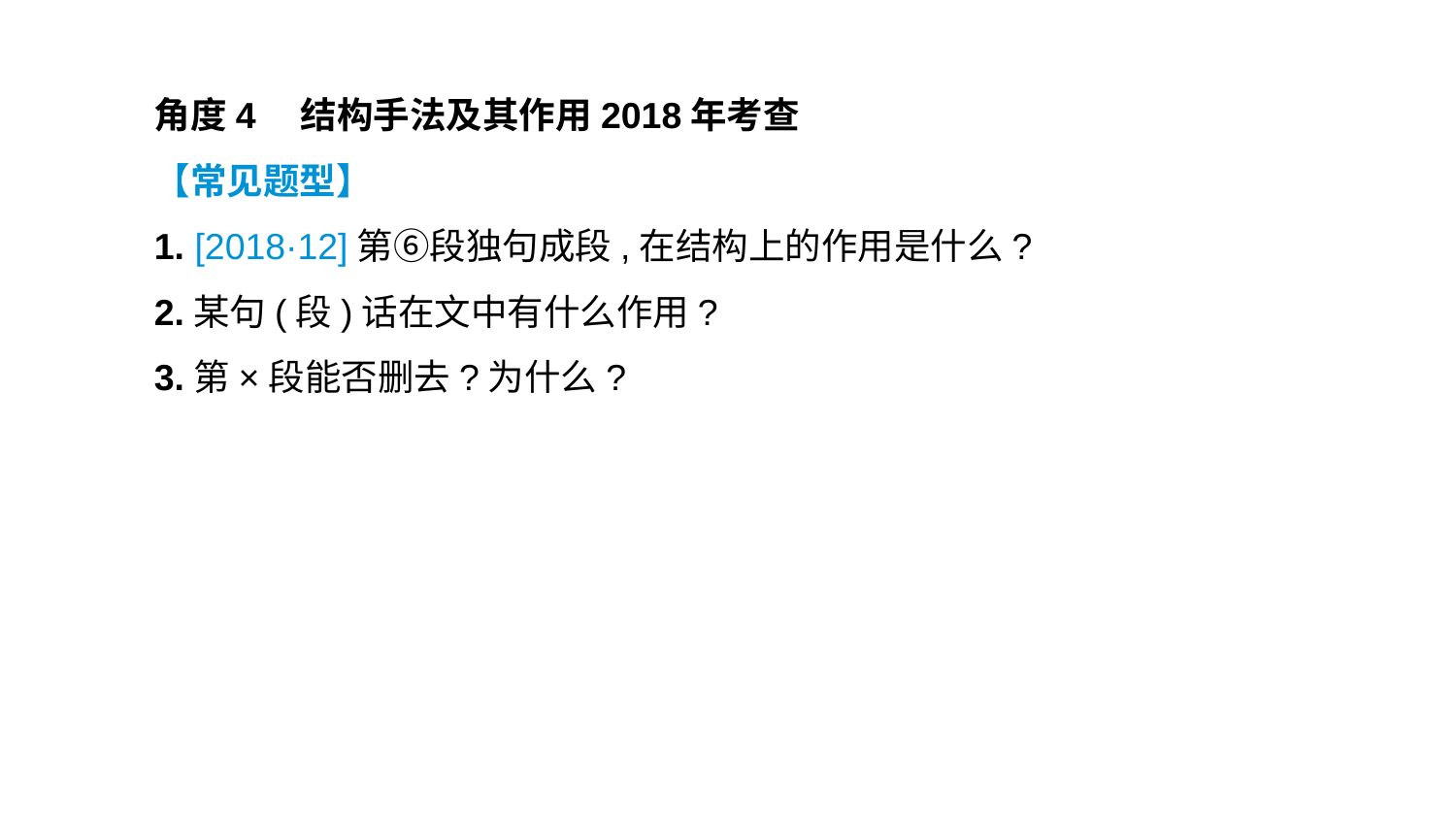

角度4　结构手法及其作用2018年考查
【常见题型】
1. [2018·12]第⑥段独句成段,在结构上的作用是什么?
2.某句(段)话在文中有什么作用?
3.第×段能否删去?为什么?